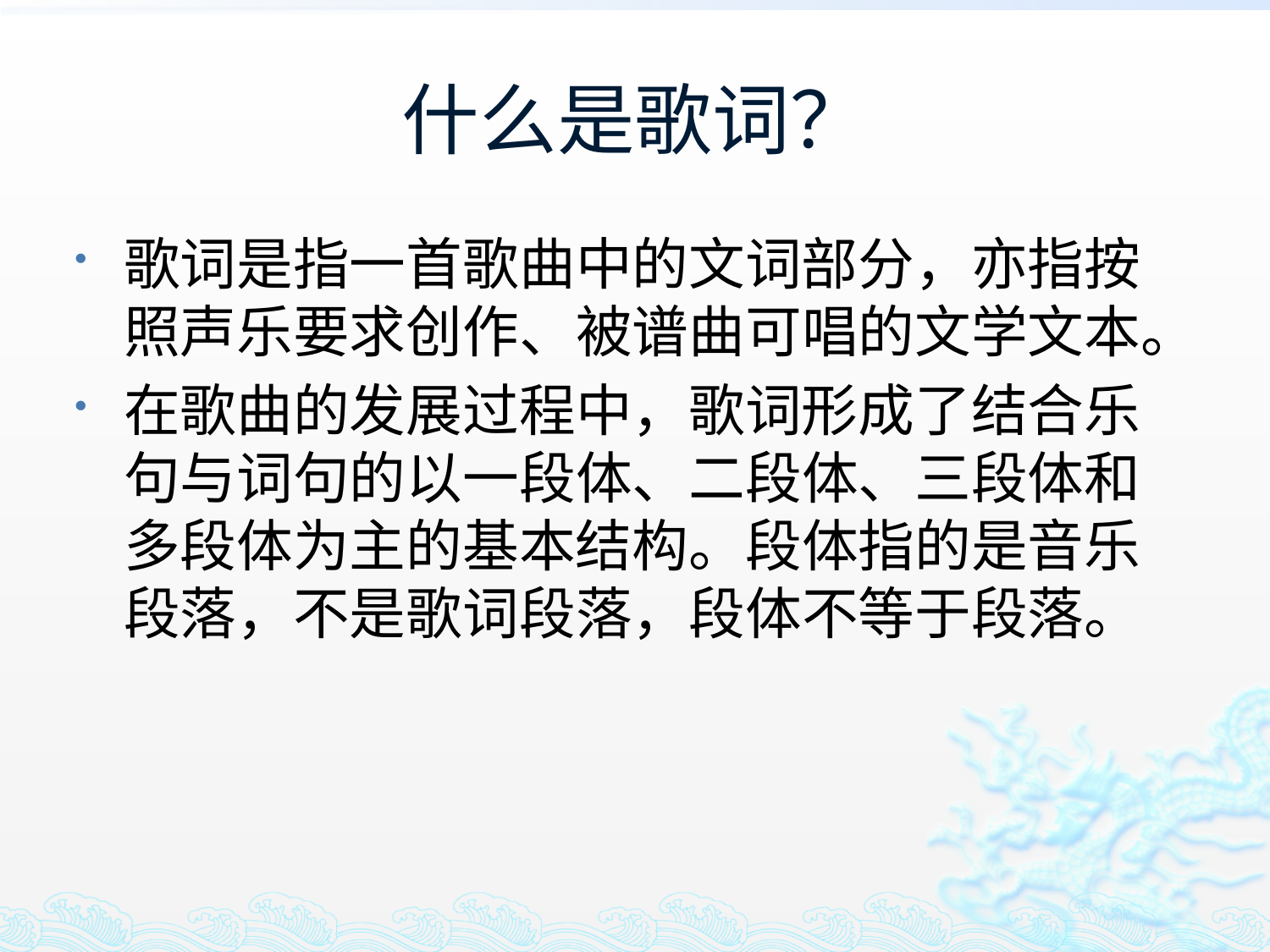

# 什么是歌词？
歌词是指一首歌曲中的文词部分，亦指按照声乐要求创作、被谱曲可唱的文学文本。
在歌曲的发展过程中，歌词形成了结合乐句与词句的以一段体、二段体、三段体和多段体为主的基本结构。段体指的是音乐段落，不是歌词段落，段体不等于段落。